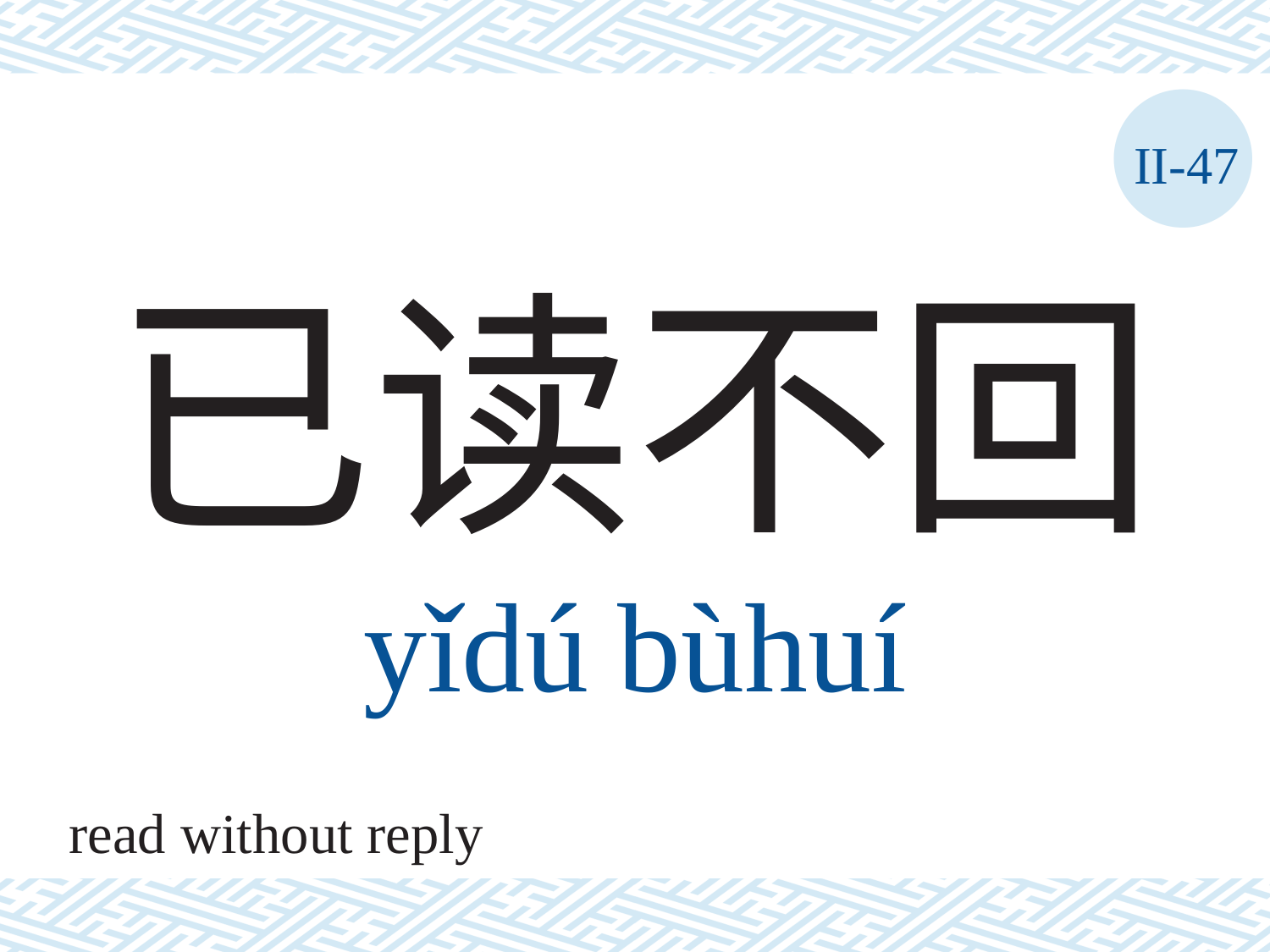

II-47
# 已读不回 yǐdú	bùhuí
read without reply